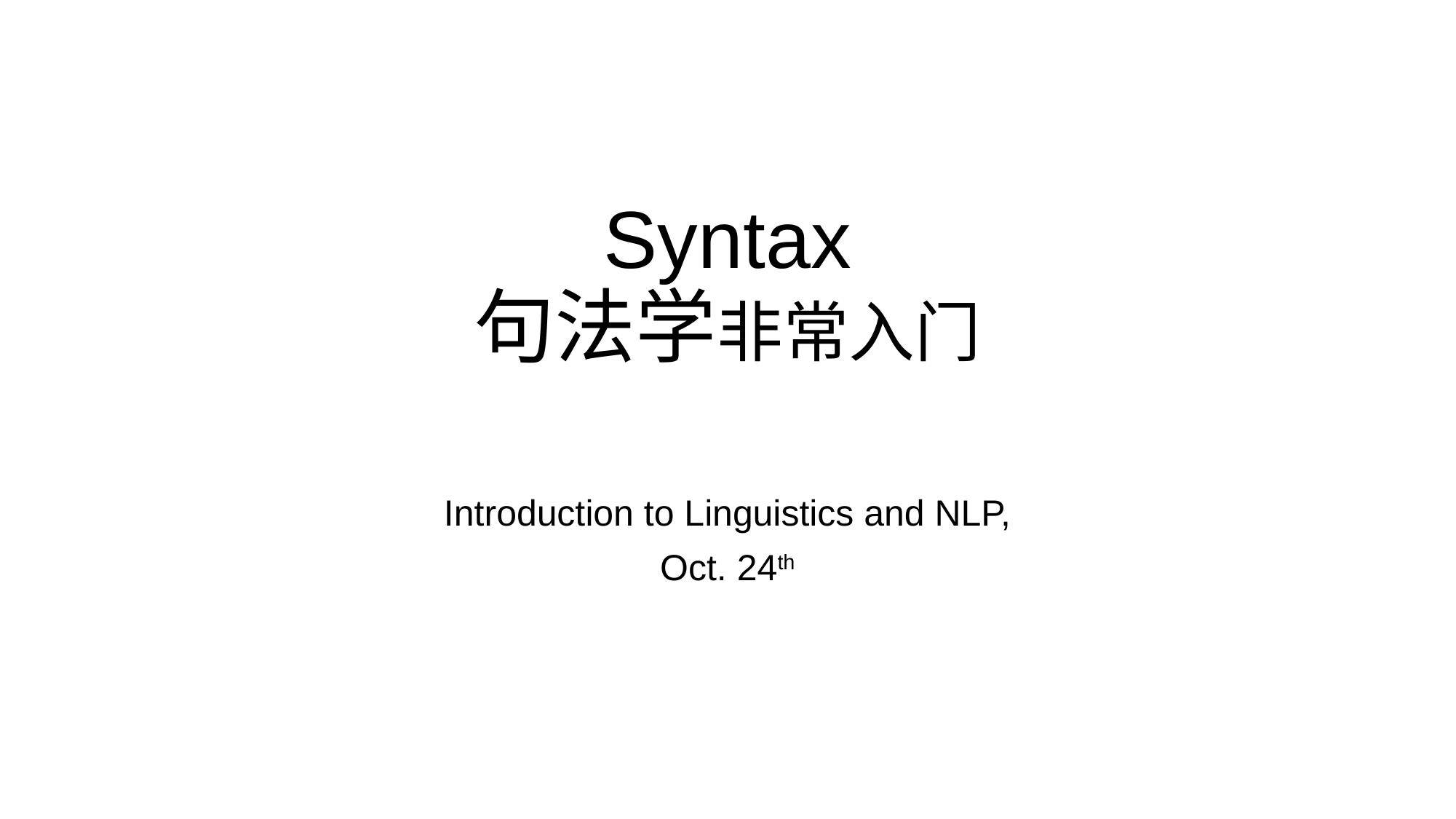

# Syntax 句法学非常入门

Introduction to Linguistics and NLP,
Oct. 24th